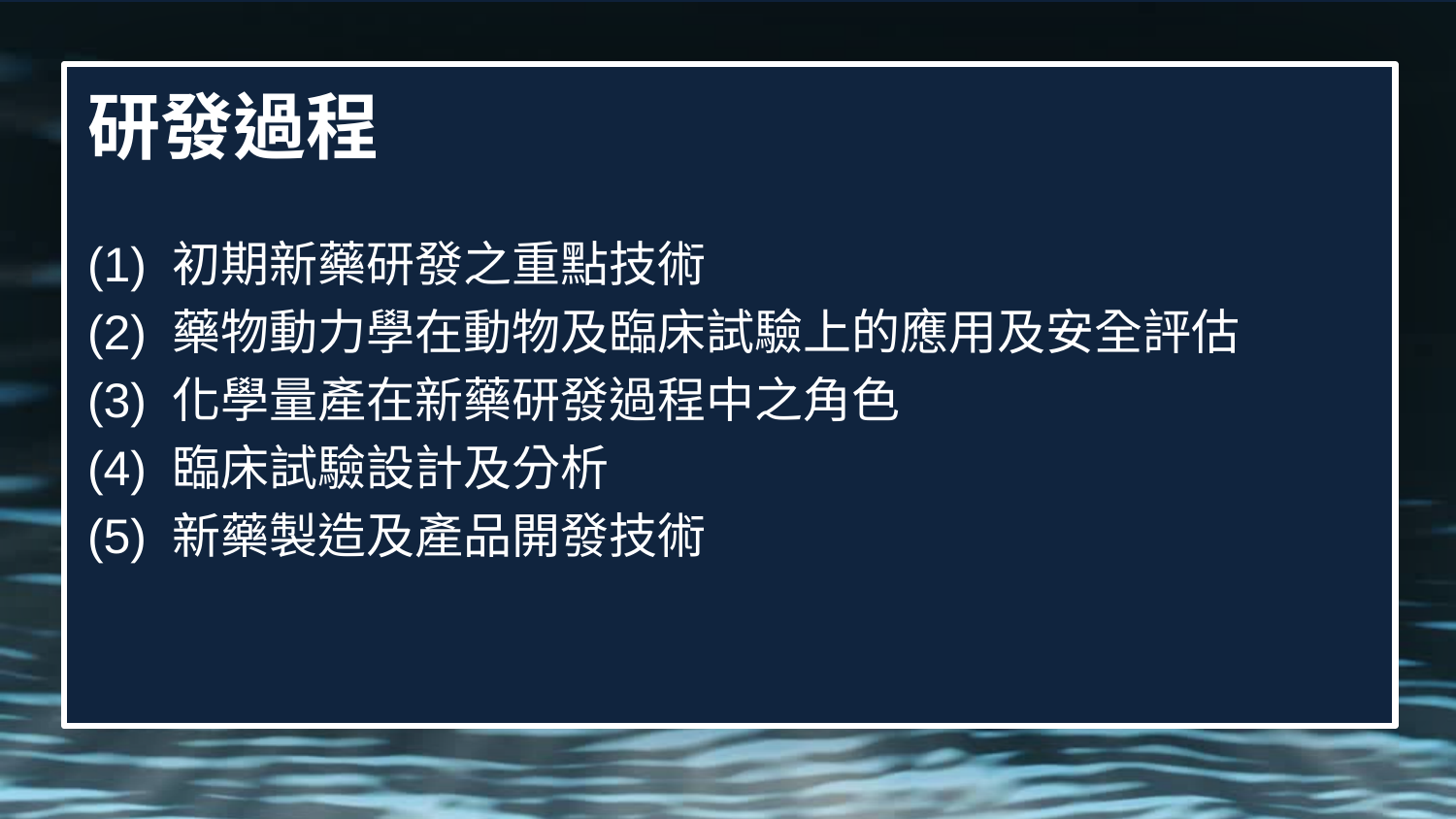

# 研發過程
(1) 初期新藥研發之重點技術
(2) 藥物動力學在動物及臨床試驗上的應用及安全評估
(3) 化學量產在新藥研發過程中之角色
(4) 臨床試驗設計及分析
(5) 新藥製造及產品開發技術